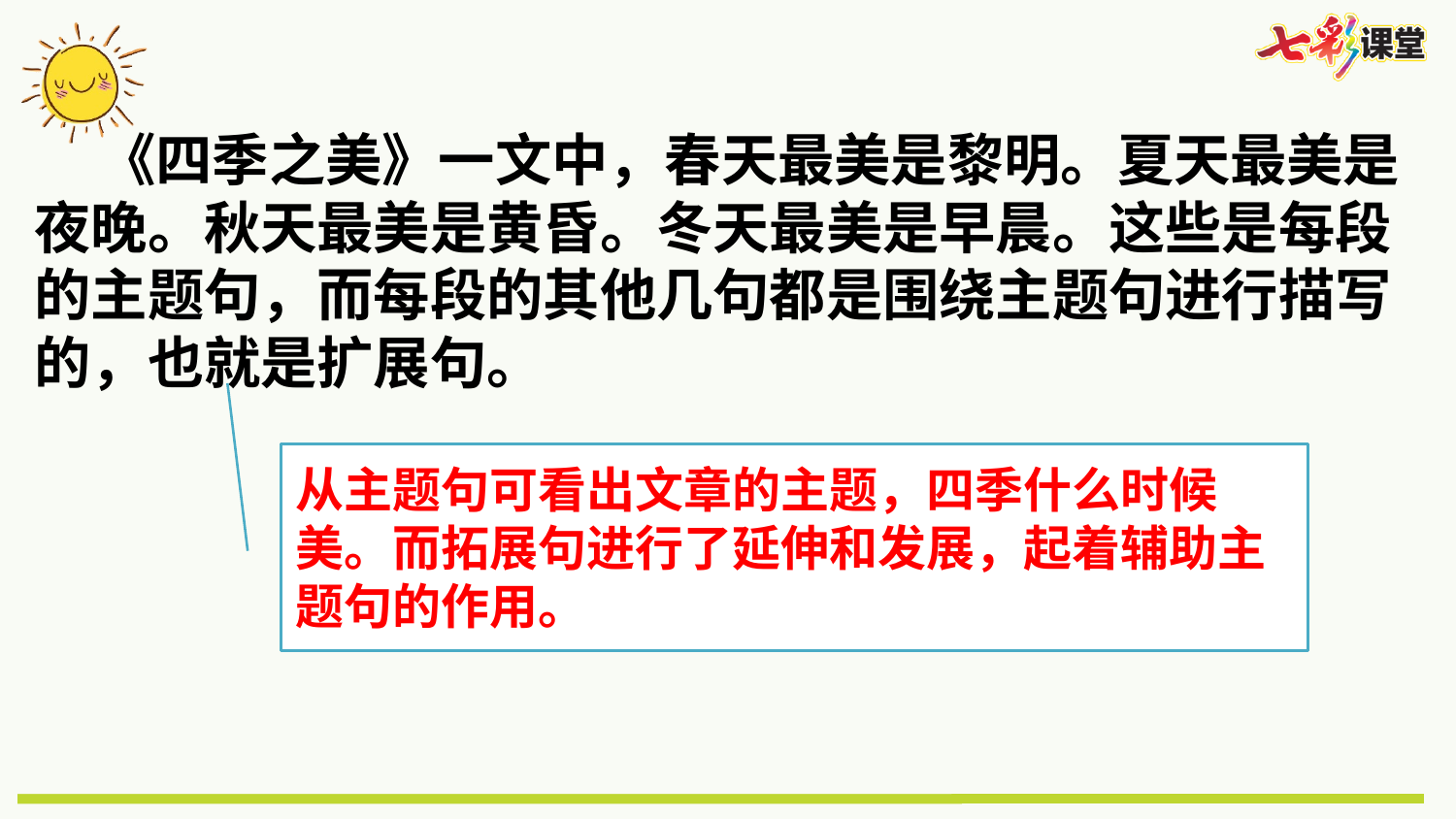

《四季之美》一文中，春天最美是黎明。夏天最美是夜晚。秋天最美是黄昏。冬天最美是早晨。这些是每段的主题句，而每段的其他几句都是围绕主题句进行描写的，也就是扩展句。
从主题句可看出文章的主题，四季什么时候美。而拓展句进行了延伸和发展，起着辅助主题句的作用。